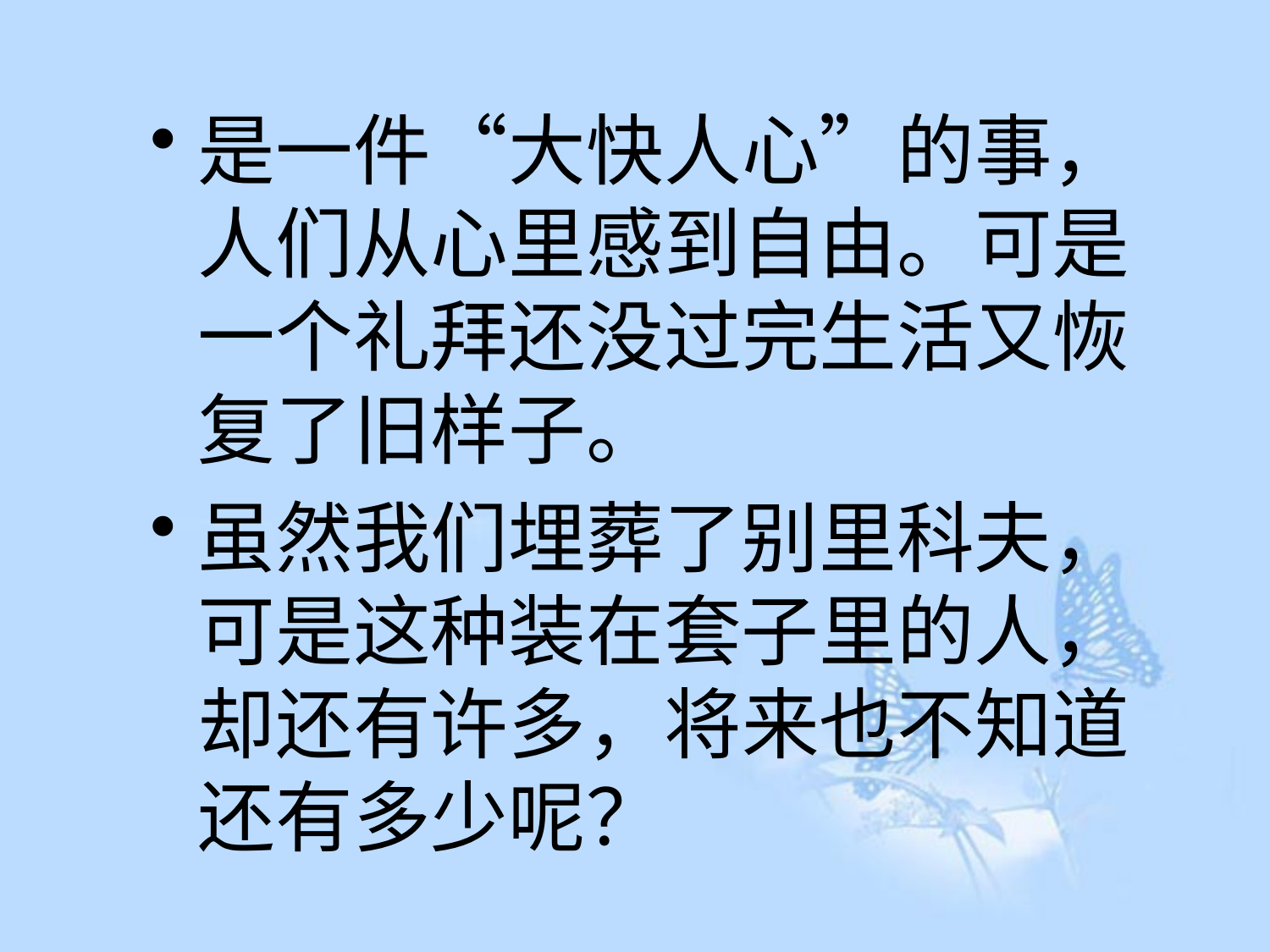

# 是一件“大快人心”的事，人们从心里感到自由。可是一个礼拜还没过完生活又恢复了旧样子。
虽然我们埋葬了别里科夫，可是这种装在套子里的人，却还有许多，将来也不知道还有多少呢？